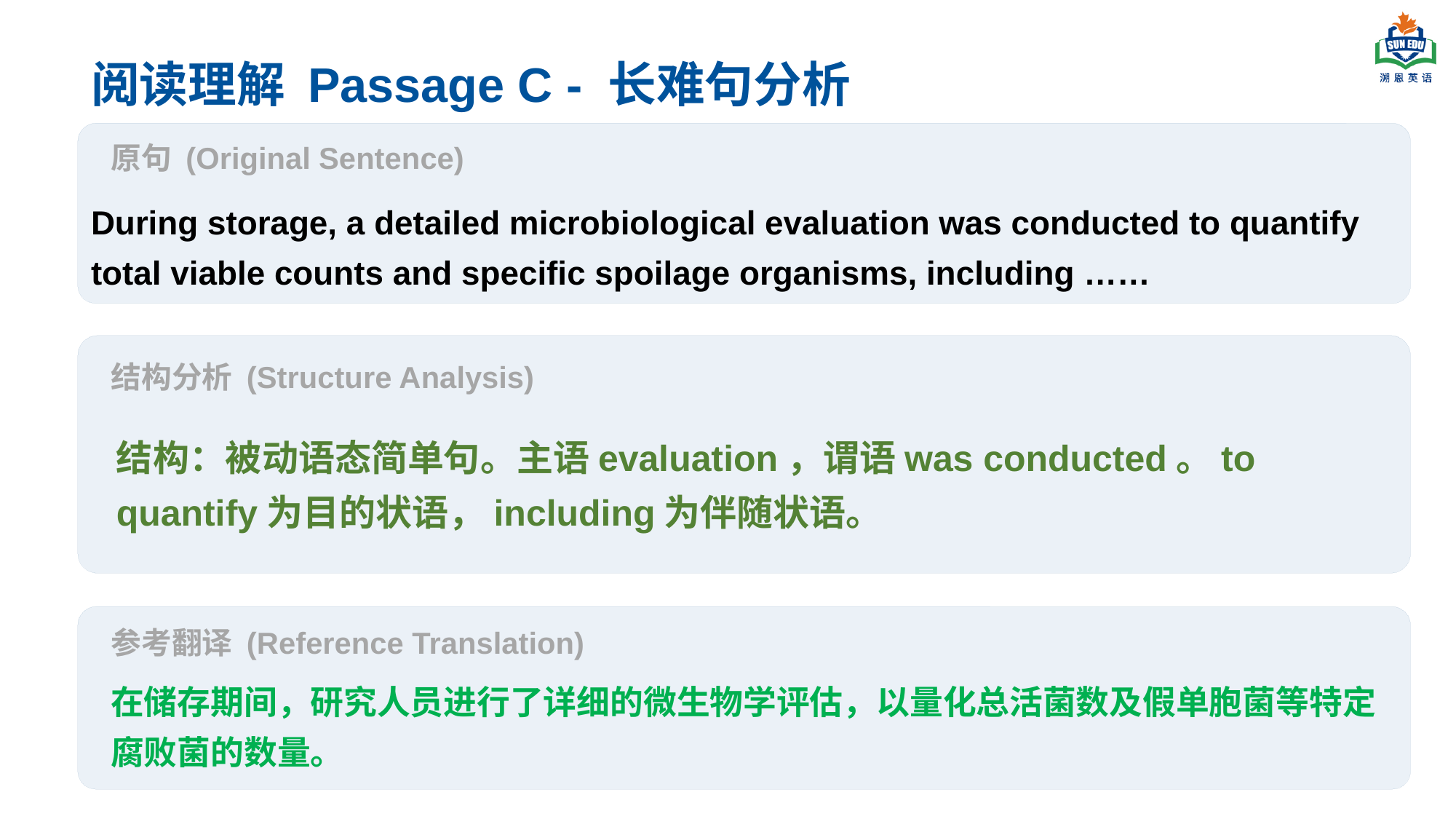

阅读理解 Passage C - 长难句分析

原句 (Original Sentence)
During storage, a detailed microbiological evaluation was conducted to quantify total viable counts and specific spoilage organisms, including ……

结构分析 (Structure Analysis)
结构：被动语态简单句。主语evaluation，谓语was conducted。to quantify为目的状语，including为伴随状语。

参考翻译 (Reference Translation)
在储存期间，研究人员进行了详细的微生物学评估，以量化总活菌数及假单胞菌等特定腐败菌的数量。